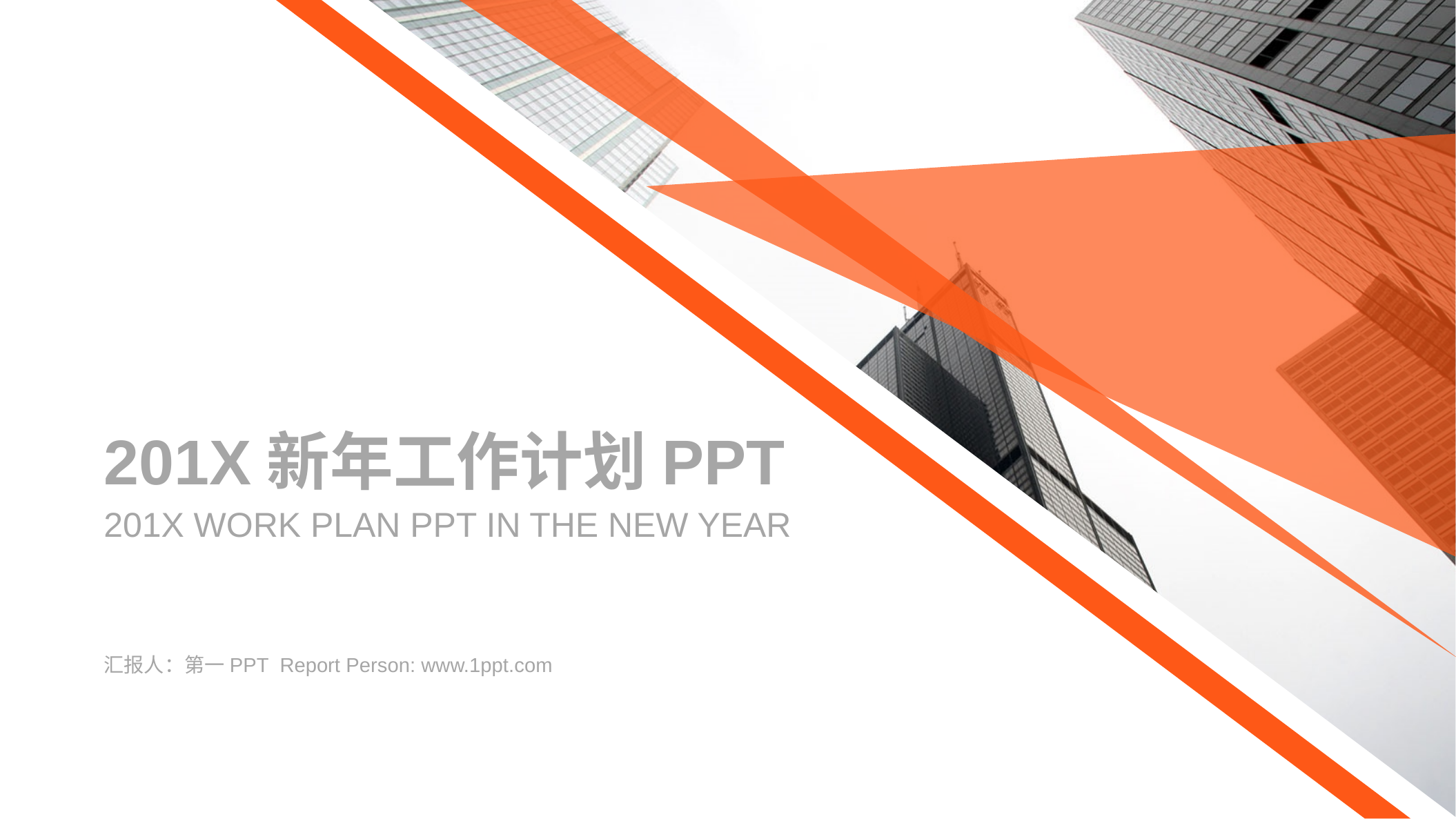

201X新年工作计划PPT
201X WORK PLAN PPT IN THE NEW YEAR
汇报人：第一PPT  Report Person: www.1ppt.com